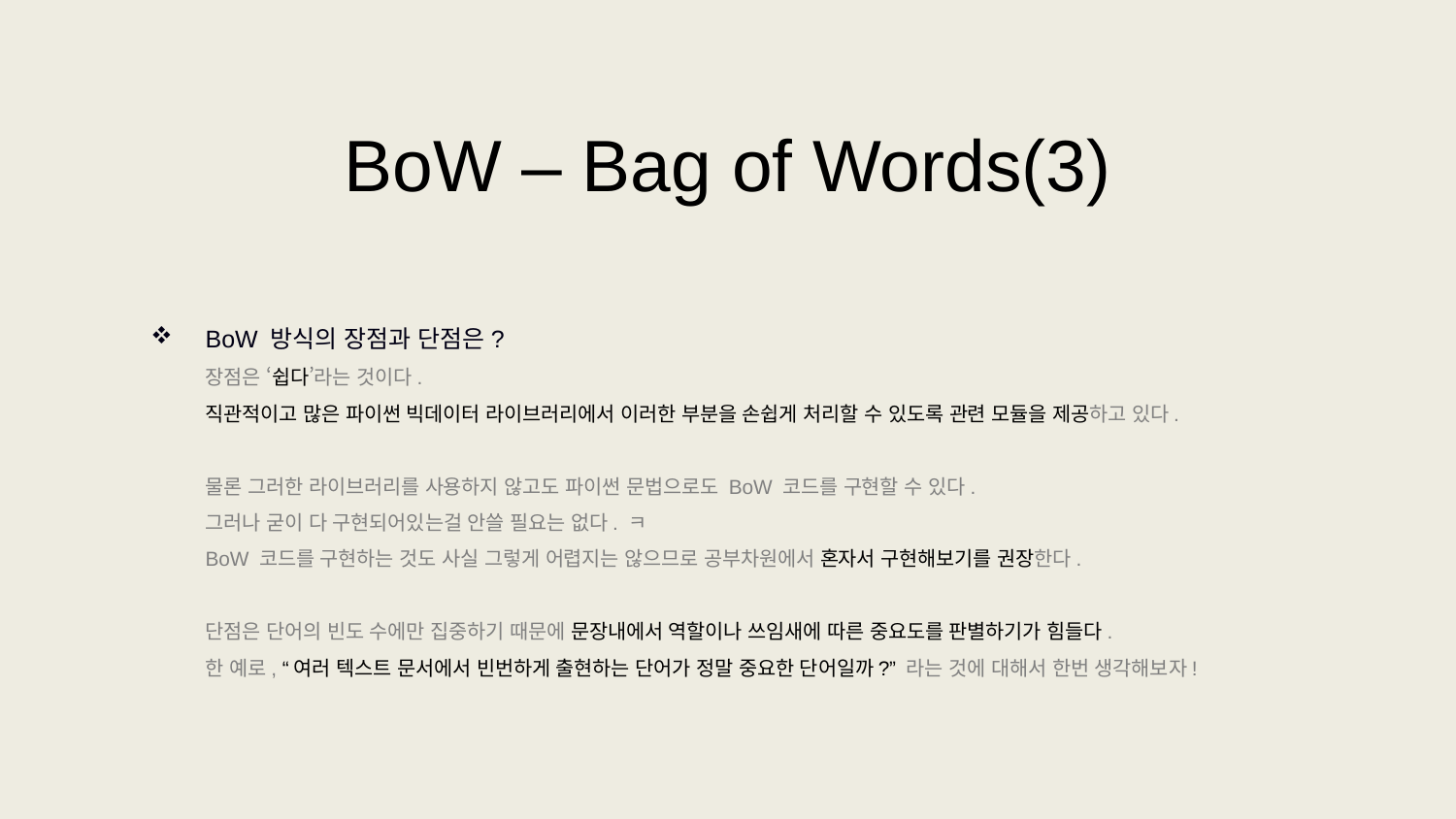

BoW – Bag of Words(3)
BoW 방식의 장점과 단점은?
장점은 ‘쉽다’라는 것이다.
직관적이고 많은 파이썬 빅데이터 라이브러리에서 이러한 부분을 손쉽게 처리할 수 있도록 관련 모듈을 제공하고 있다.
물론 그러한 라이브러리를 사용하지 않고도 파이썬 문법으로도 BoW 코드를 구현할 수 있다.
그러나 굳이 다 구현되어있는걸 안쓸 필요는 없다. ㅋ
BoW 코드를 구현하는 것도 사실 그렇게 어렵지는 않으므로 공부차원에서 혼자서 구현해보기를 권장한다.
단점은 단어의 빈도 수에만 집중하기 때문에 문장내에서 역할이나 쓰임새에 따른 중요도를 판별하기가 힘들다.
한 예로, “여러 텍스트 문서에서 빈번하게 출현하는 단어가 정말 중요한 단어일까?” 라는 것에 대해서 한번 생각해보자!